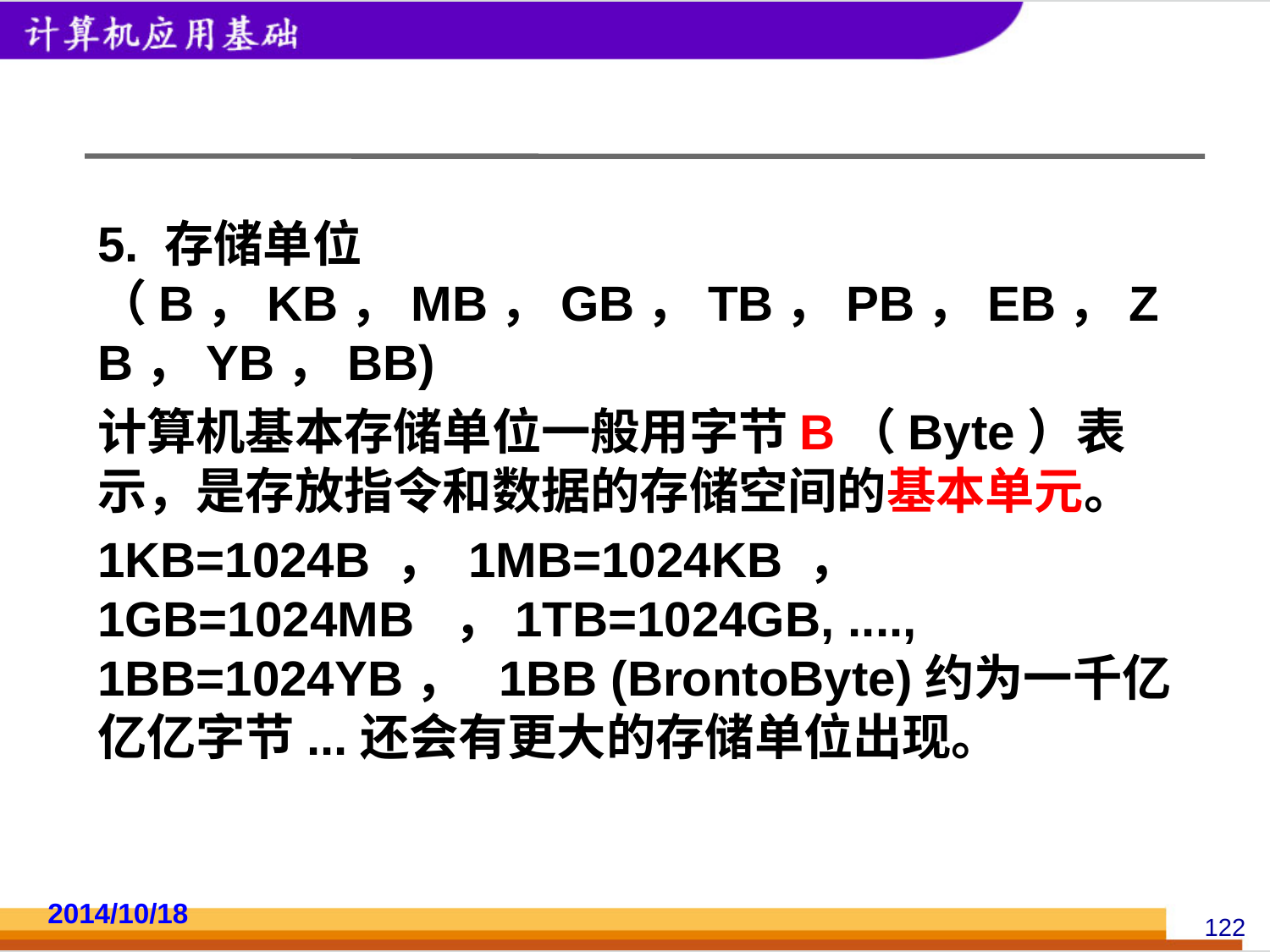

#
5. 存储单位（B，KB，MB，GB，TB，PB，EB，ZB，YB，BB)
计算机基本存储单位一般用字节B（Byte）表示，是存放指令和数据的存储空间的基本单元。
1KB=1024B ， 1MB=1024KB ， 1GB=1024MB  ，1TB=1024GB, ....,   1BB=1024YB，  1BB (BrontoByte)约为一千亿亿亿字节...还会有更大的存储单位出现。

2014/10/18